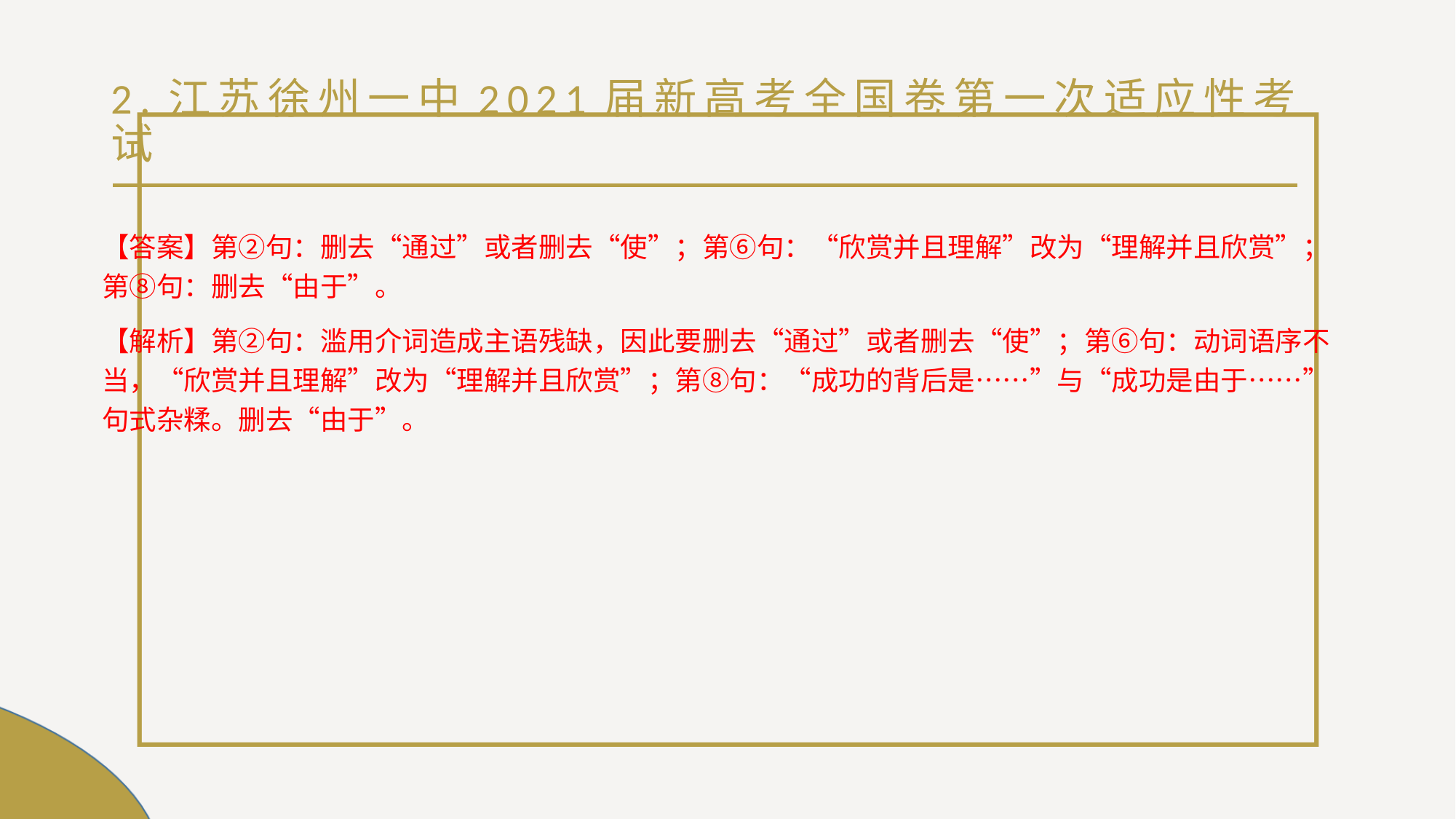

# 2.江苏徐州一中2021届新高考全国卷第一次适应性考试
【答案】第②句：删去“通过”或者删去“使”；第⑥句：“欣赏并且理解”改为“理解并且欣赏”；第⑧句：删去“由于”。
【解析】第②句：滥用介词造成主语残缺，因此要删去“通过”或者删去“使”；第⑥句：动词语序不当，“欣赏并且理解”改为“理解并且欣赏”；第⑧句：“成功的背后是……”与“成功是由于……”句式杂糅。删去“由于”。